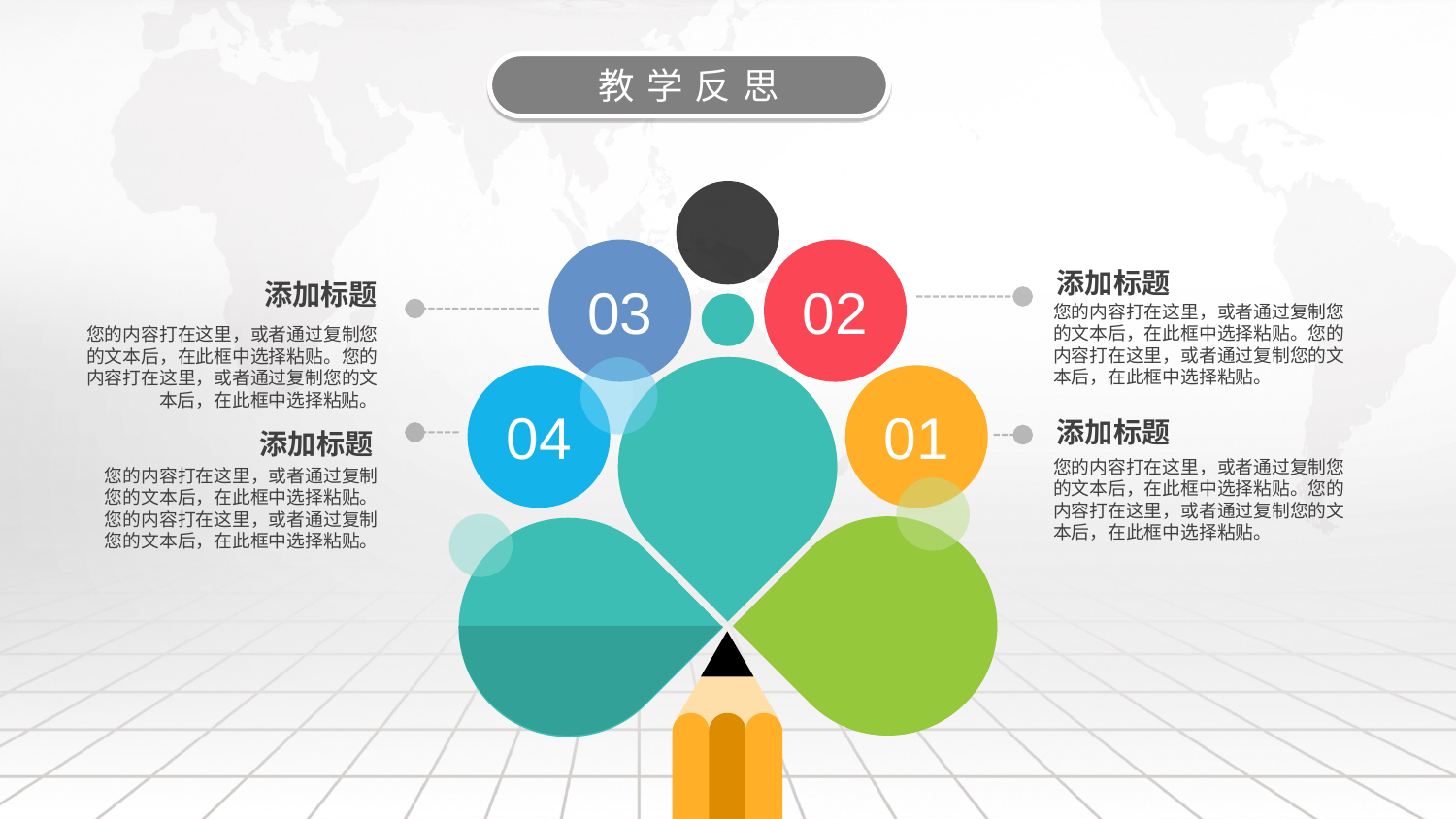

教学反思

03
02
添加标题
添加标题

您的内容打在这里，或者通过复制您的文本后，在此框中选择粘贴。您的内容打在这里，或者通过复制您的文本后，在此框中选择粘贴。
您的内容打在这里，或者通过复制您的文本后，在此框中选择粘贴。您的内容打在这里，或者通过复制您的文本后，在此框中选择粘贴。

04
01
添加标题
添加标题
您的内容打在这里，或者通过复制您的文本后，在此框中选择粘贴。您的内容打在这里，或者通过复制您的文本后，在此框中选择粘贴。
您的内容打在这里，或者通过复制您的文本后，在此框中选择粘贴。您的内容打在这里，或者通过复制您的文本后，在此框中选择粘贴。